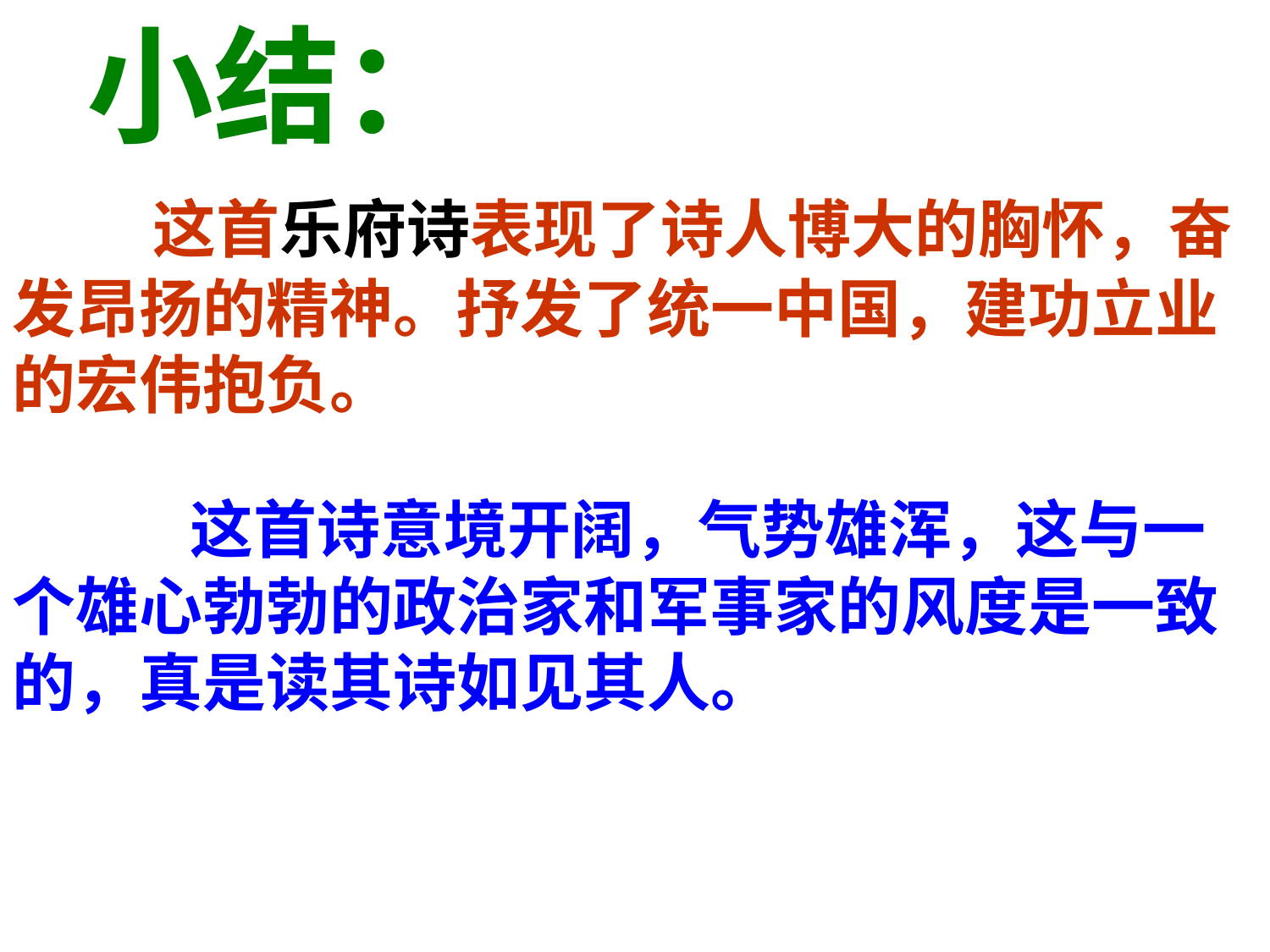

小结：
       这首乐府诗表现了诗人博大的胸怀，奋发昂扬的精神。抒发了统一中国，建功立业的宏伟抱负。
          这首诗意境开阔，气势雄浑，这与一个雄心勃勃的政治家和军事家的风度是一致的，真是读其诗如见其人。